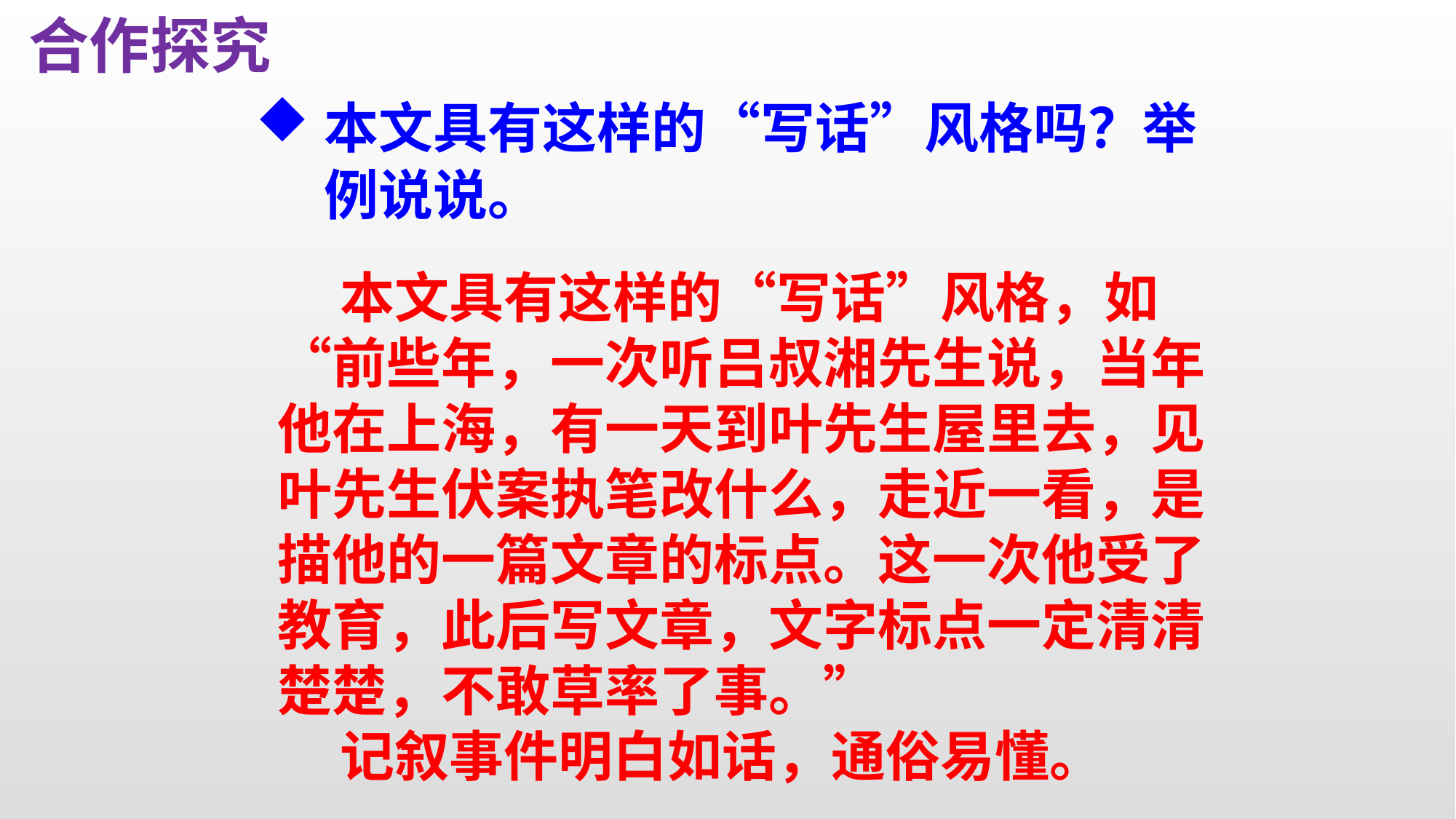

合作探究
本文具有这样的“写话”风格吗？举例说说。
    本文具有这样的“写话”风格，如“前些年，一次听吕叔湘先生说，当年他在上海，有一天到叶先生屋里去，见叶先生伏案执笔改什么，走近一看，是描他的一篇文章的标点。这一次他受了教育，此后写文章，文字标点一定清清楚楚，不敢草率了事。”
    记叙事件明白如话，通俗易懂。